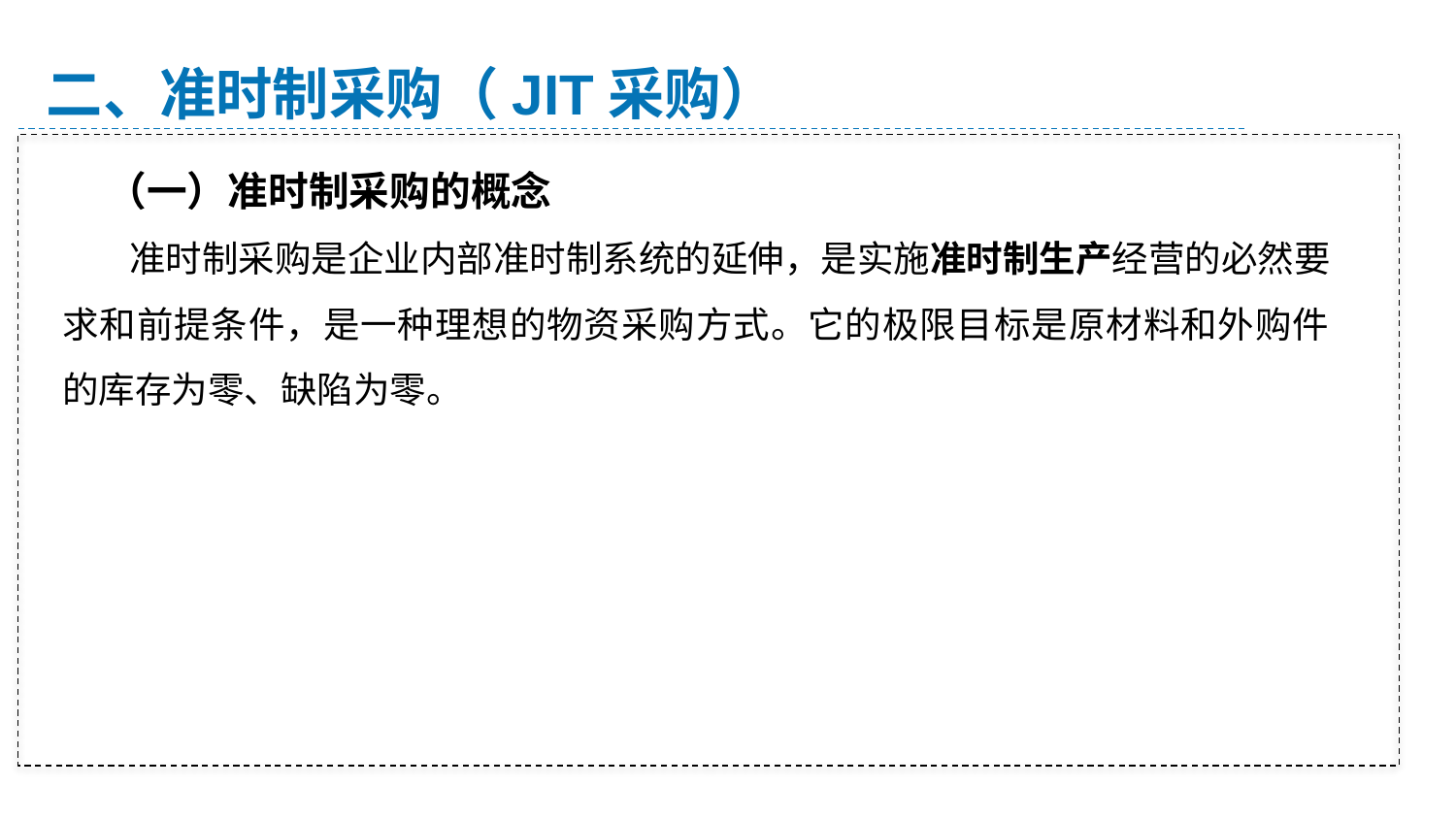

二、准时制采购（JIT采购）

    （一）准时制采购的概念
       准时制采购是企业内部准时制系统的延伸，是实施准时制生产经营的必然要求和前提条件，是一种理想的物资采购方式。它的极限目标是原材料和外购件的库存为零、缺陷为零。